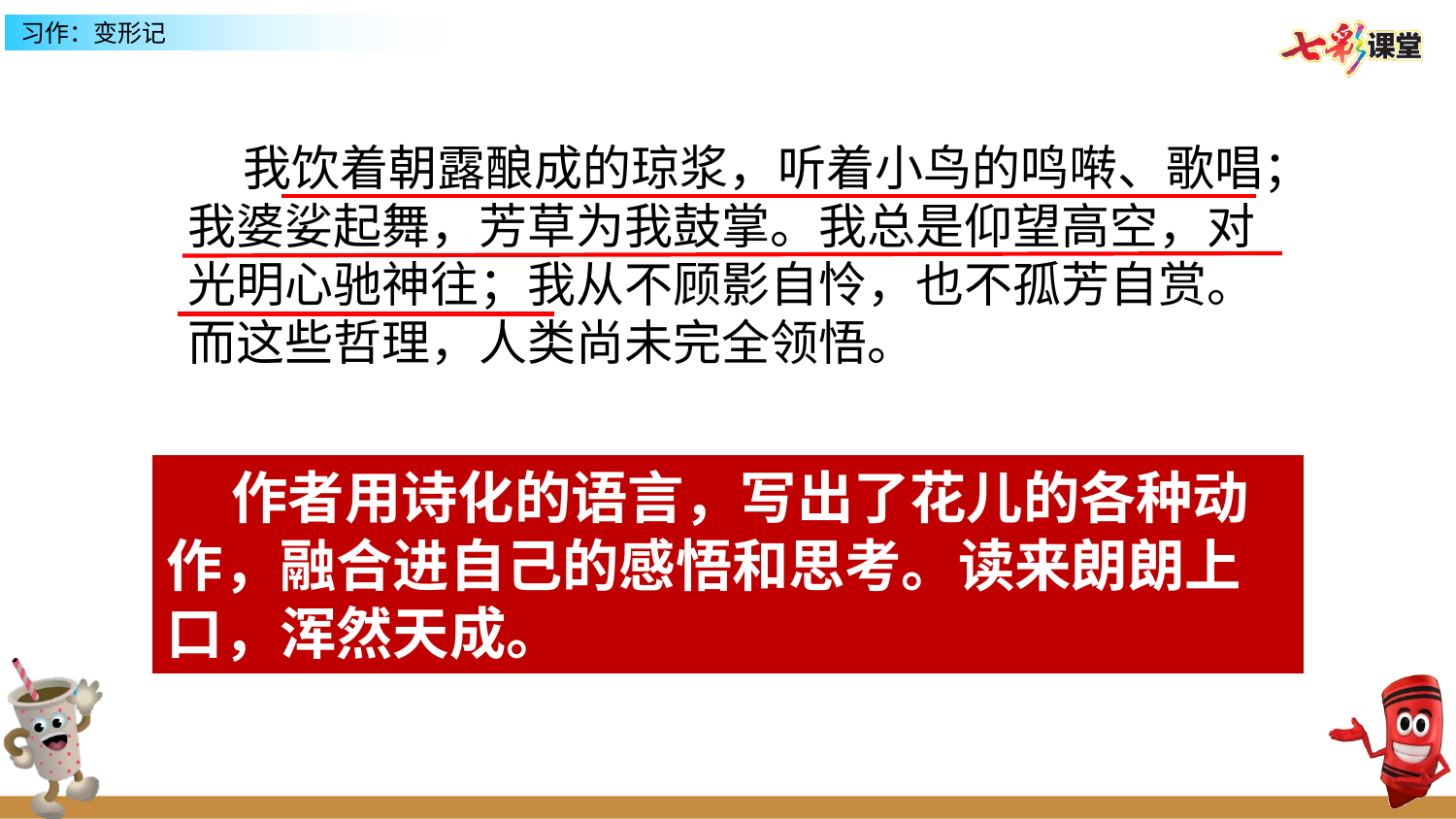

我饮着朝露酿成的琼浆，听着小鸟的鸣啭、歌唱；我婆娑起舞，芳草为我鼓掌。我总是仰望高空，对光明心驰神往；我从不顾影自怜，也不孤芳自赏。而这些哲理，人类尚未完全领悟。
    作者用诗化的语言，写出了花儿的各种动作，融合进自己的感悟和思考。读来朗朗上口，浑然天成。